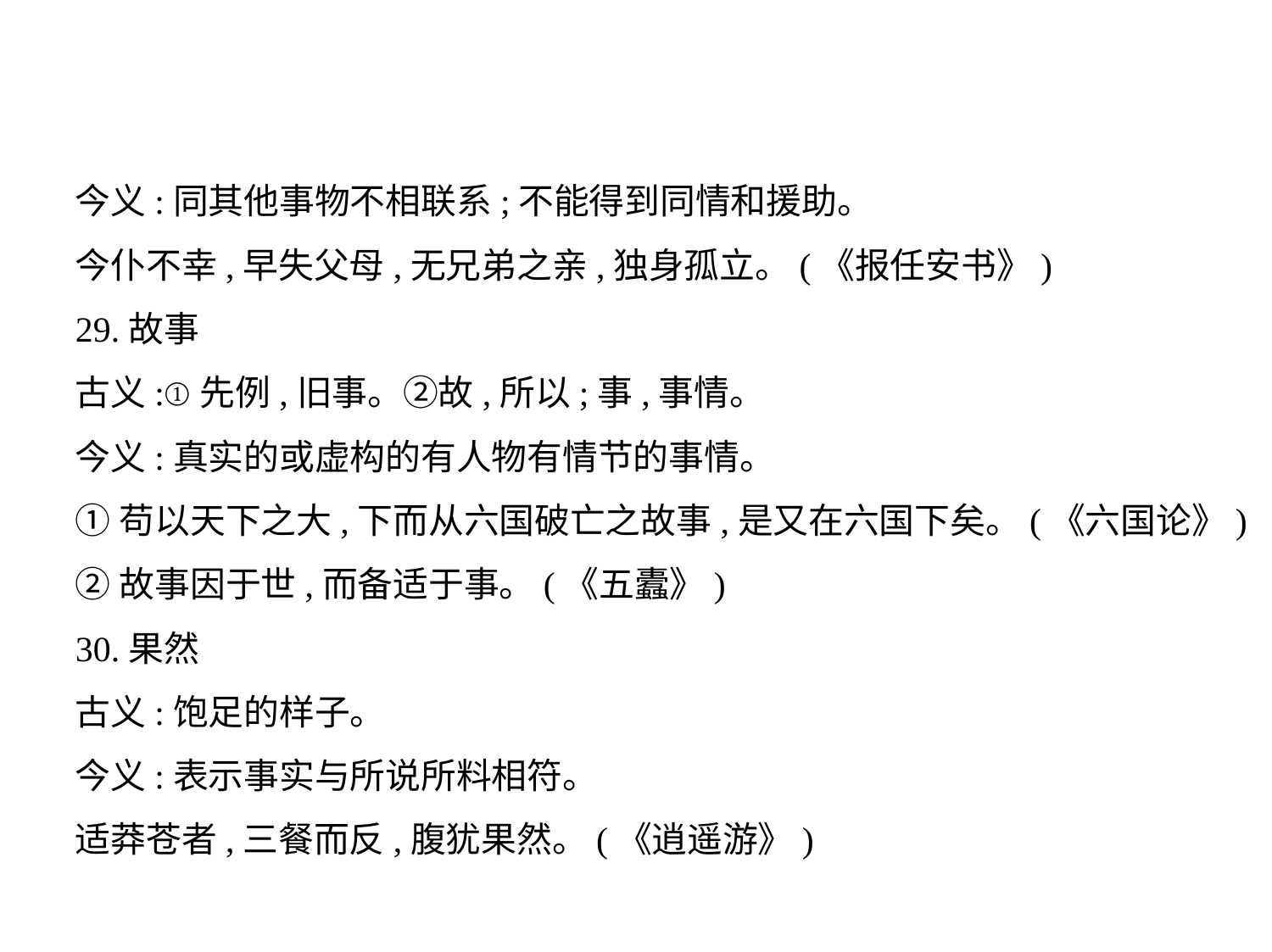

今义:同其他事物不相联系;不能得到同情和援助。
今仆不幸,早失父母,无兄弟之亲,独身孤立。(《报任安书》)
29.故事
古义:①先例,旧事。②故,所以;事,事情。
今义:真实的或虚构的有人物有情节的事情。
①苟以天下之大,下而从六国破亡之故事,是又在六国下矣。(《六国论》)
②故事因于世,而备适于事。(《五蠹》)
30.果然
古义:饱足的样子。
今义:表示事实与所说所料相符。
适莽苍者,三餐而反,腹犹果然。(《逍遥游》)